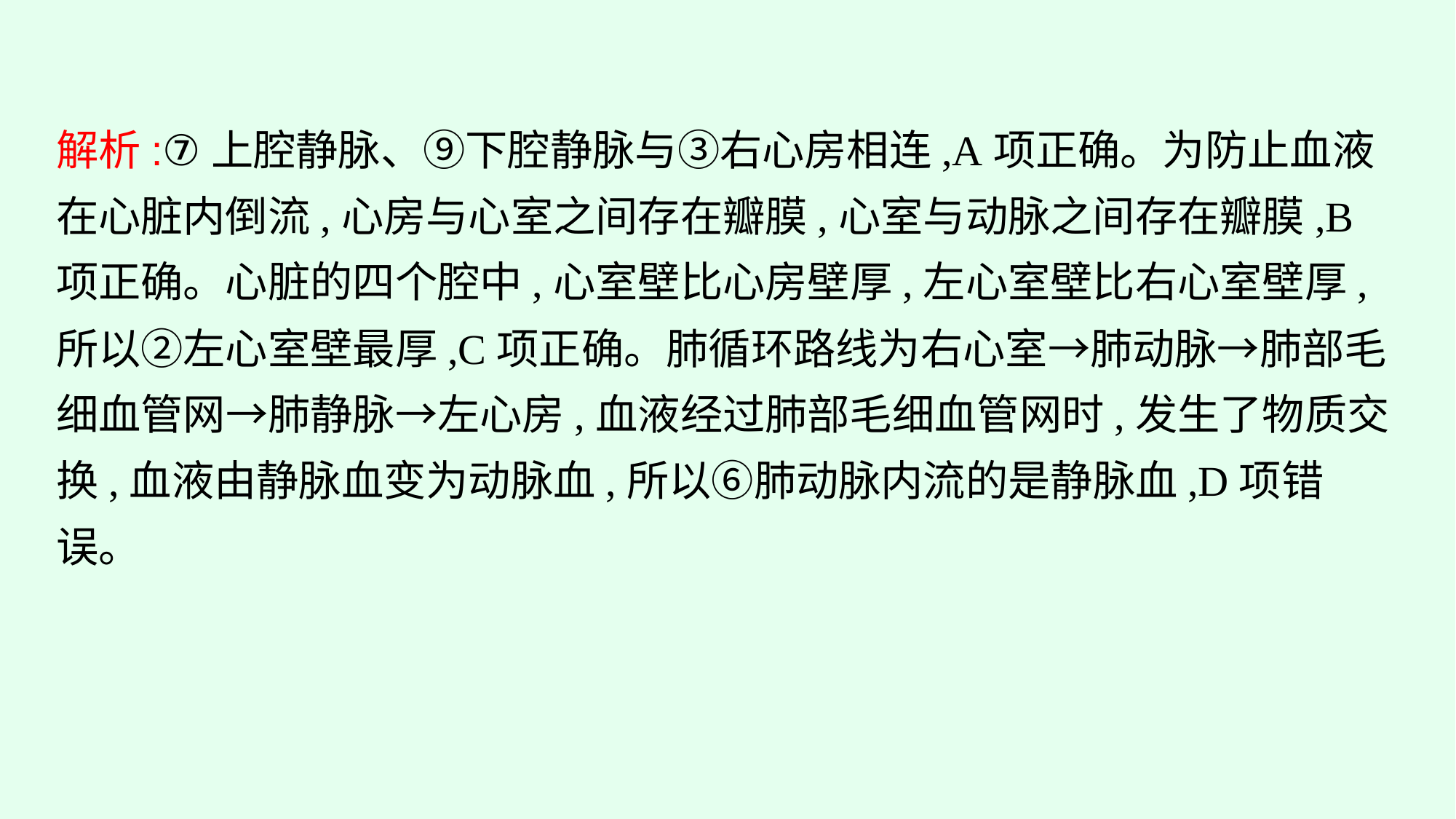

解析:⑦上腔静脉、⑨下腔静脉与③右心房相连,A项正确。为防止血液在心脏内倒流,心房与心室之间存在瓣膜,心室与动脉之间存在瓣膜,B项正确。心脏的四个腔中,心室壁比心房壁厚,左心室壁比右心室壁厚,所以②左心室壁最厚,C项正确。肺循环路线为右心室→肺动脉→肺部毛细血管网→肺静脉→左心房,血液经过肺部毛细血管网时,发生了物质交换,血液由静脉血变为动脉血,所以⑥肺动脉内流的是静脉血,D项错误。